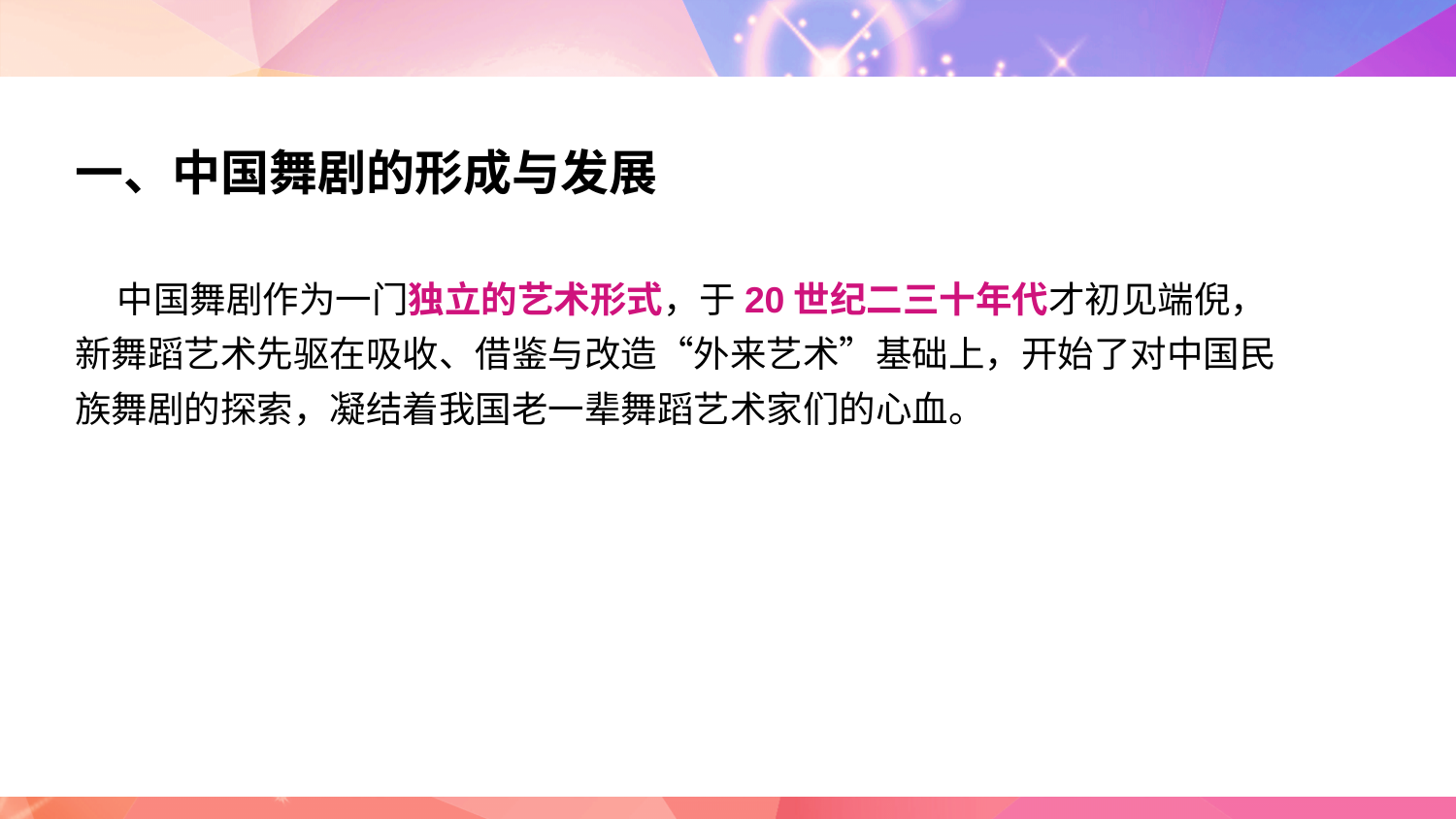

一、中国舞剧的形成与发展

    中国舞剧作为一门独立的艺术形式，于20世纪二三十年代才初见端倪，新舞蹈艺术先驱在吸收、借鉴与改造“外来艺术”基础上，开始了对中国民族舞剧的探索，凝结着我国老一辈舞蹈艺术家们的心血。